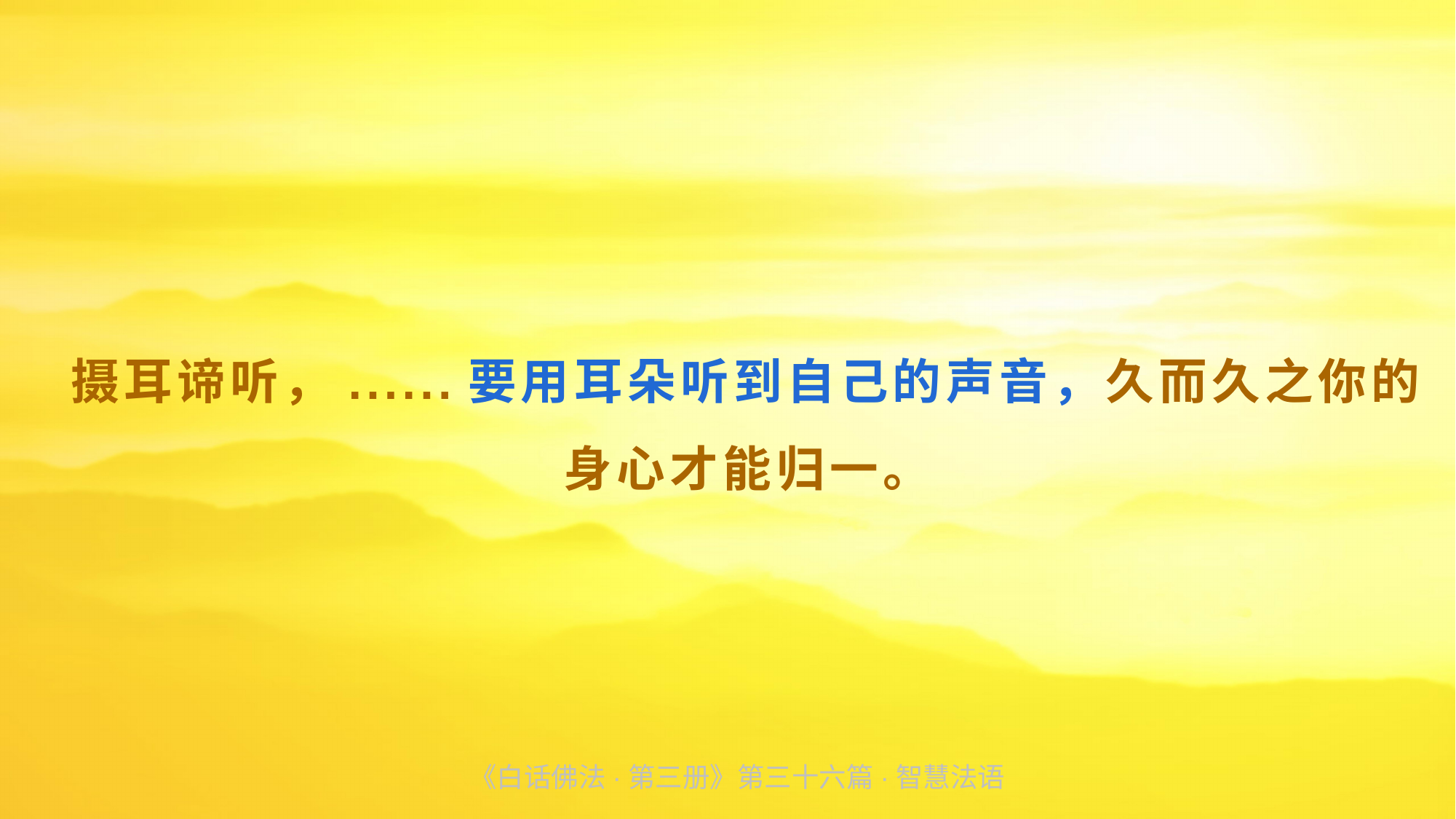

摄耳谛听，......要用耳朵听到自己的声音，久而久之你的身心才能归一。
  《白话佛法·第三册》第三十六篇·智慧法语